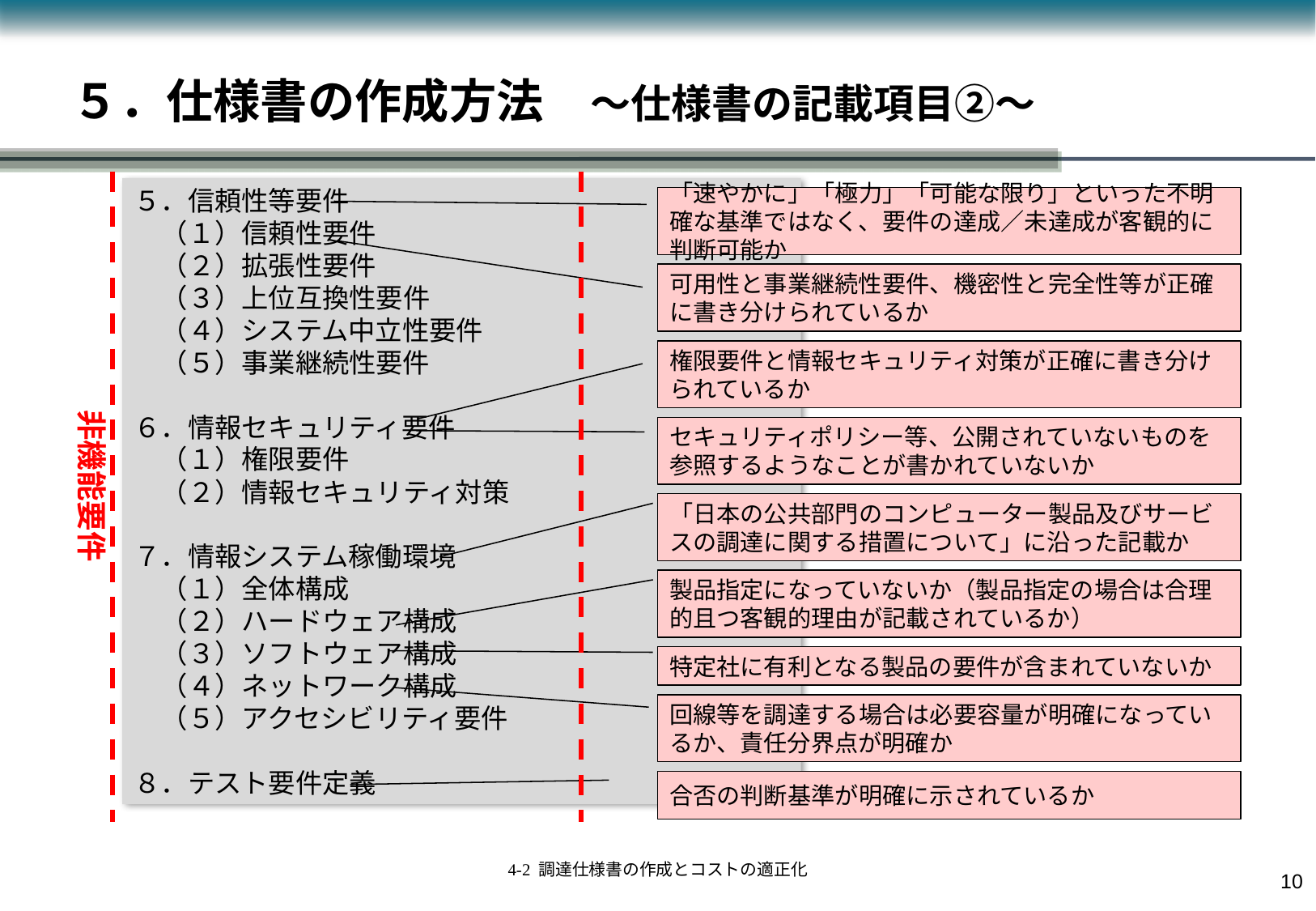

# ５．仕様書の作成方法　～仕様書の記載項目②～
５．信頼性等要件
　（１）信頼性要件
　（２）拡張性要件
　（３）上位互換性要件
　（４）システム中立性要件
　（５）事業継続性要件

６．情報セキュリティ要件
　（１）権限要件
　（２）情報セキュリティ対策

７．情報システム稼働環境
　（１）全体構成
　（２）ハードウェア構成
　（３）ソフトウェア構成
　（４）ネットワーク構成
　（５）アクセシビリティ要件

８．テスト要件定義
「速やかに」「極力」「可能な限り」といった不明確な基準ではなく、要件の達成／未達成が客観的に判断可能か
可用性と事業継続性要件、機密性と完全性等が正確に書き分けられているか
権限要件と情報セキュリティ対策が正確に書き分けられているか
非機能要件
セキュリティポリシー等、公開されていないものを参照するようなことが書かれていないか
「日本の公共部門のコンピューター製品及びサービスの調達に関する措置について」に沿った記載か
製品指定になっていないか（製品指定の場合は合理的且つ客観的理由が記載されているか）
特定社に有利となる製品の要件が含まれていないか
回線等を調達する場合は必要容量が明確になっているか、責任分界点が明確か
合否の判断基準が明確に示されているか
10
4-2 調達仕様書の作成とコストの適正化